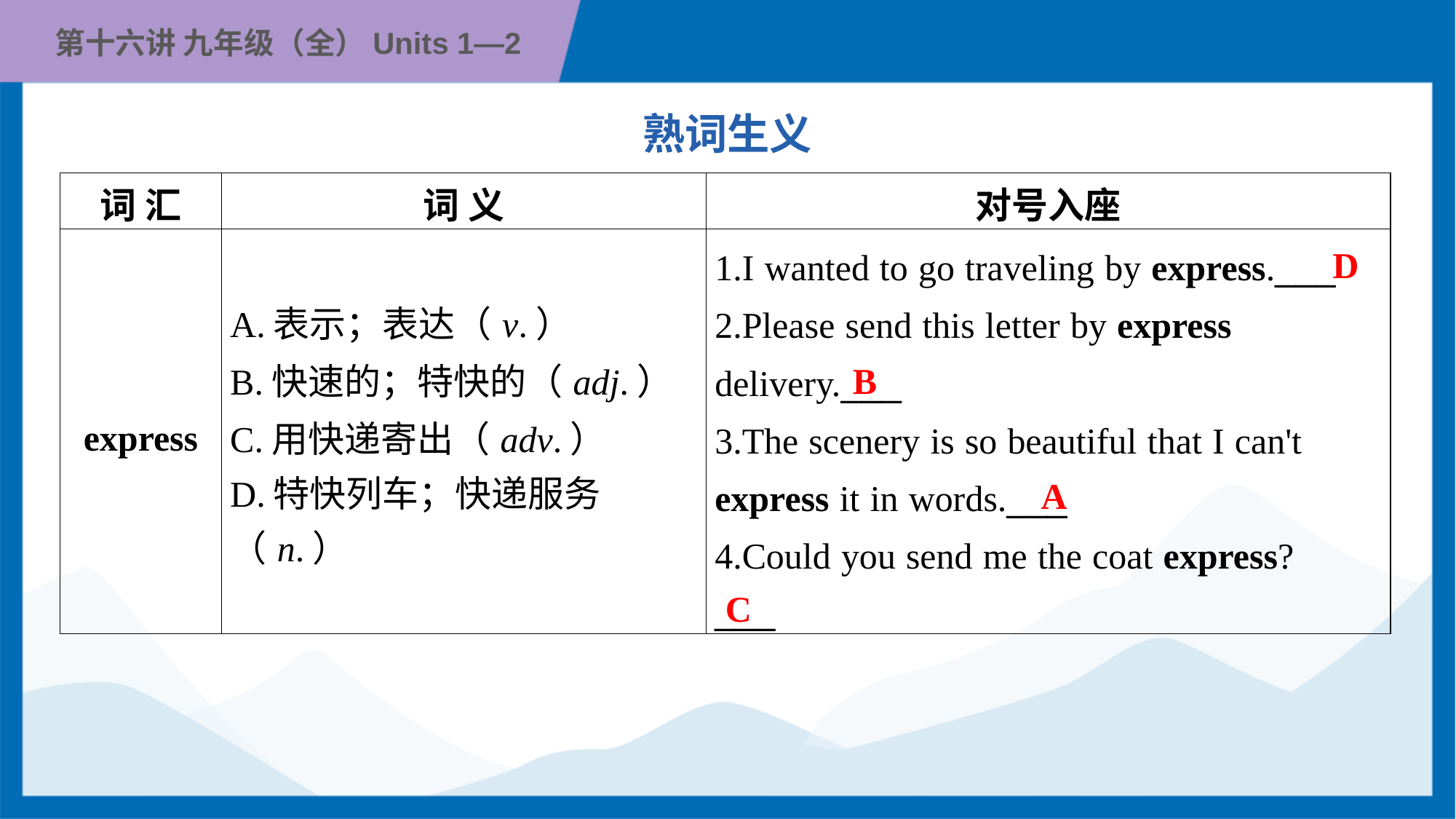

熟词生义
| 词 汇 | 词 义 | 对号入座 |
| --- | --- | --- |
| express | A.表示；表达（v.） B.快速的；特快的（adj.） C.用快递寄出（adv.） D.特快列车；快递服务（n.） | 1.I wanted to go traveling by express.\_\_\_ 2.Please send this letter by express delivery.\_\_\_ 3.The scenery is so beautiful that I can't express it in words.\_\_\_ 4.Could you send me the coat express? \_\_\_ |
D
B
A
C